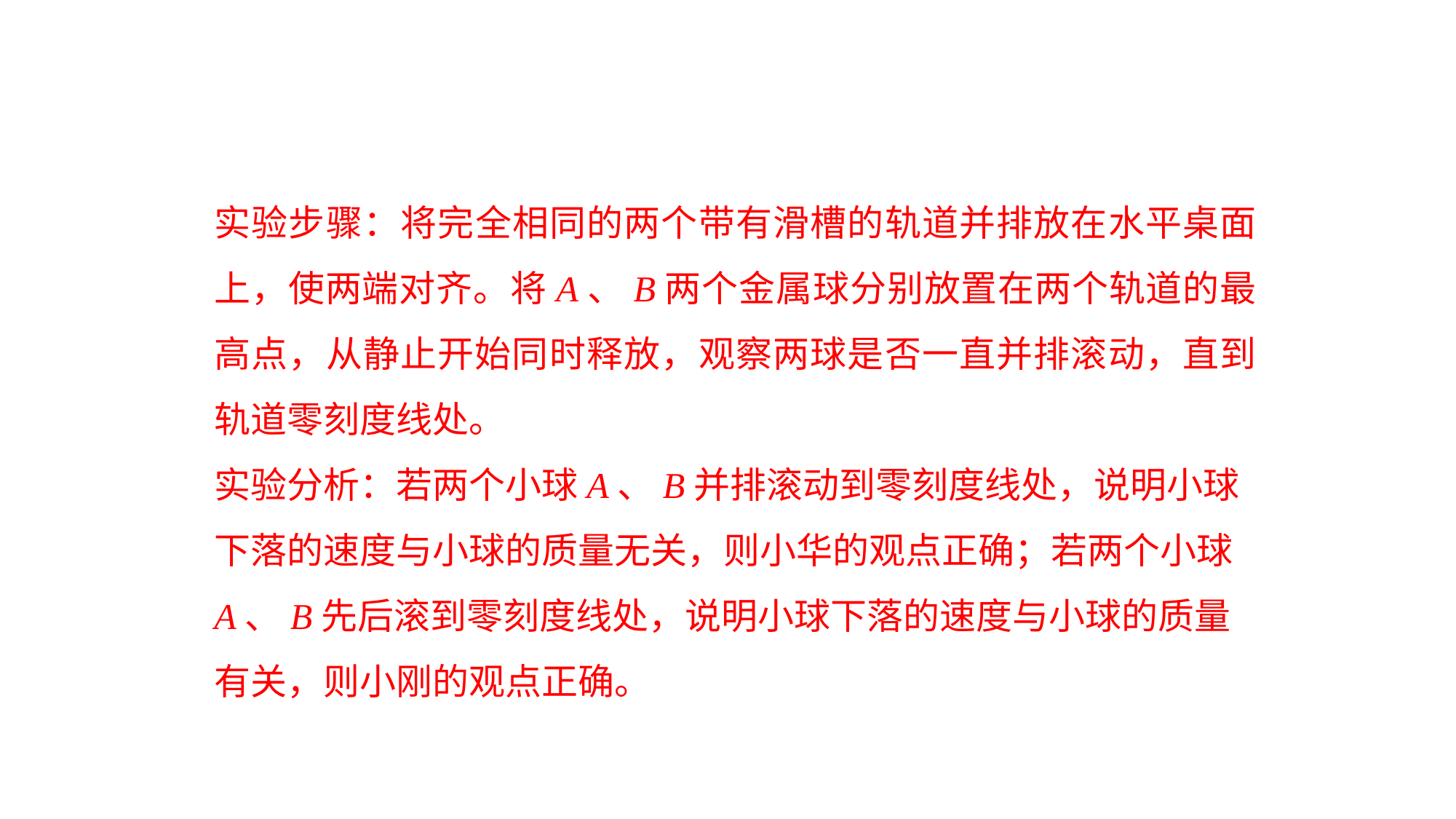

实验步骤：将完全相同的两个带有滑槽的轨道并排放在水平桌面上，使两端对齐。将A、B两个金属球分别放置在两个轨道的最高点，从静止开始同时释放，观察两球是否一直并排滚动，直到轨道零刻度线处。
实验分析：若两个小球A、B并排滚动到零刻度线处，说明小球下落的速度与小球的质量无关，则小华的观点正确；若两个小球A、B先后滚到零刻度线处，说明小球下落的速度与小球的质量有关，则小刚的观点正确。